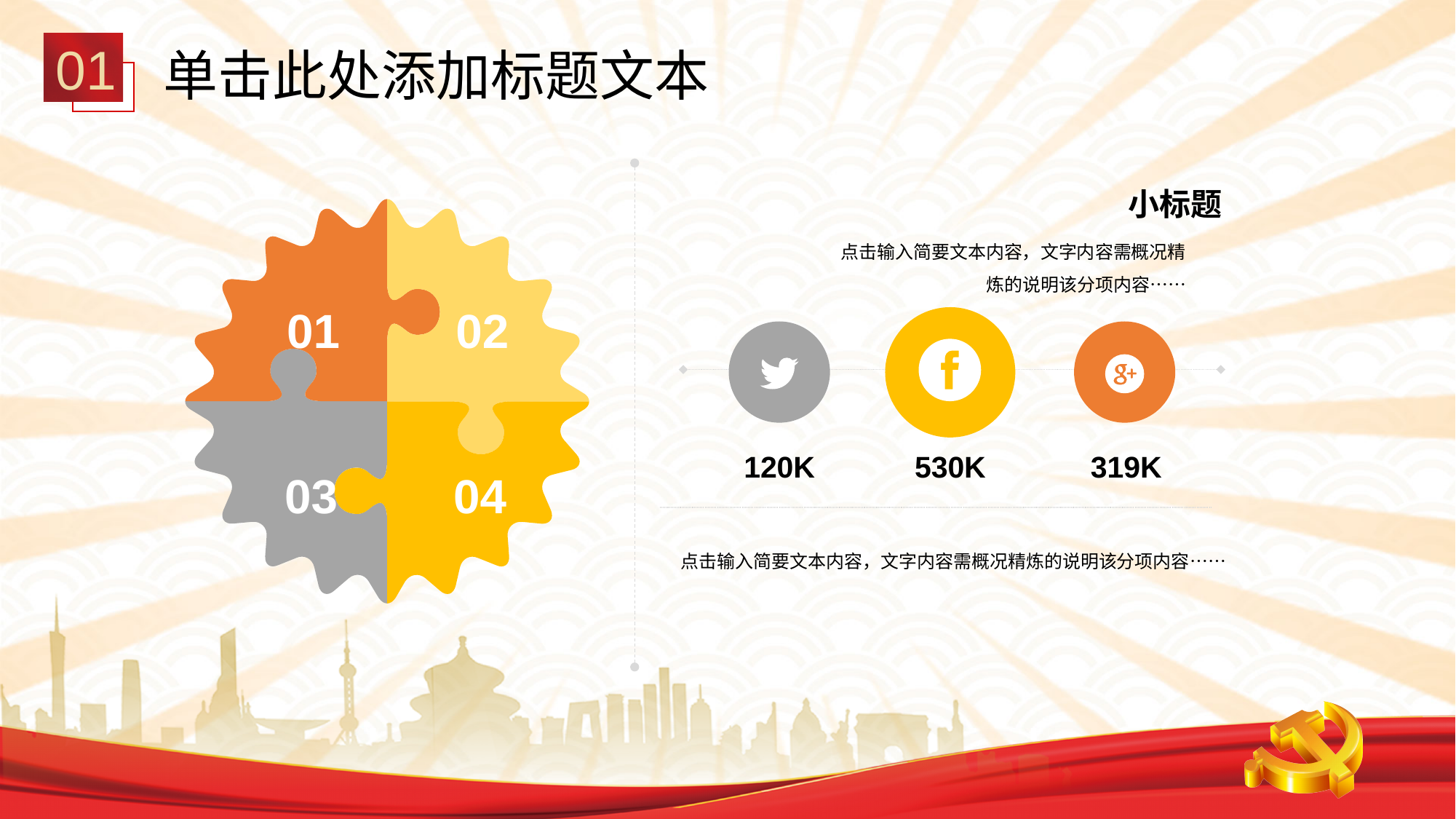

01
单击此处添加标题文本
小标题

01
02

03
04
点击输入简要文本内容，文字内容需概况精炼的说明该分项内容……

120K
530K
319K
点击输入简要文本内容，文字内容需概况精炼的说明该分项内容……